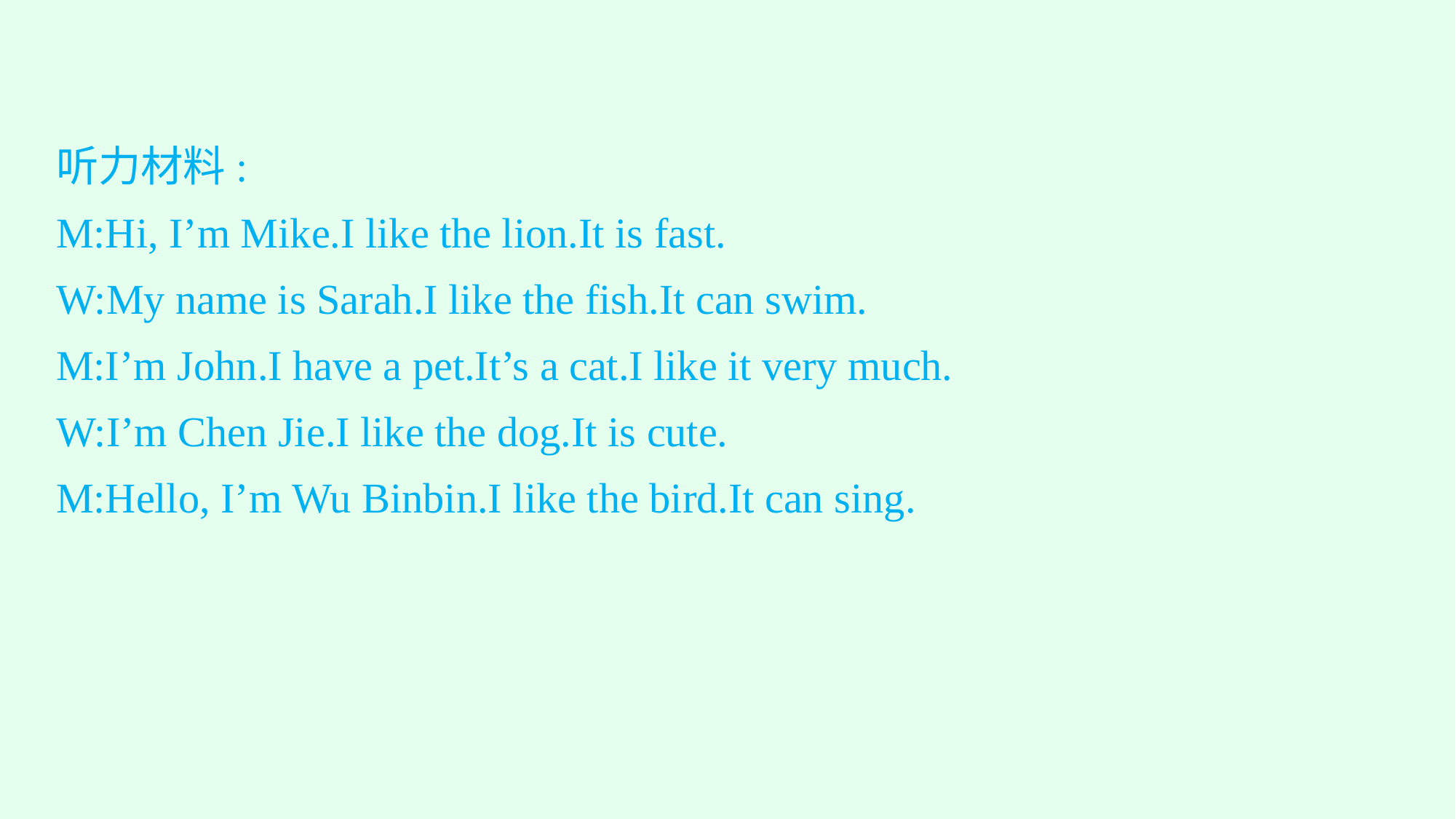

听力材料:
M:Hi, I’m Mike.I like the lion.It is fast.
W:My name is Sarah.I like the fish.It can swim.
M:I’m John.I have a pet.It’s a cat.I like it very much.
W:I’m Chen Jie.I like the dog.It is cute.
M:Hello, I’m Wu Binbin.I like the bird.It can sing.